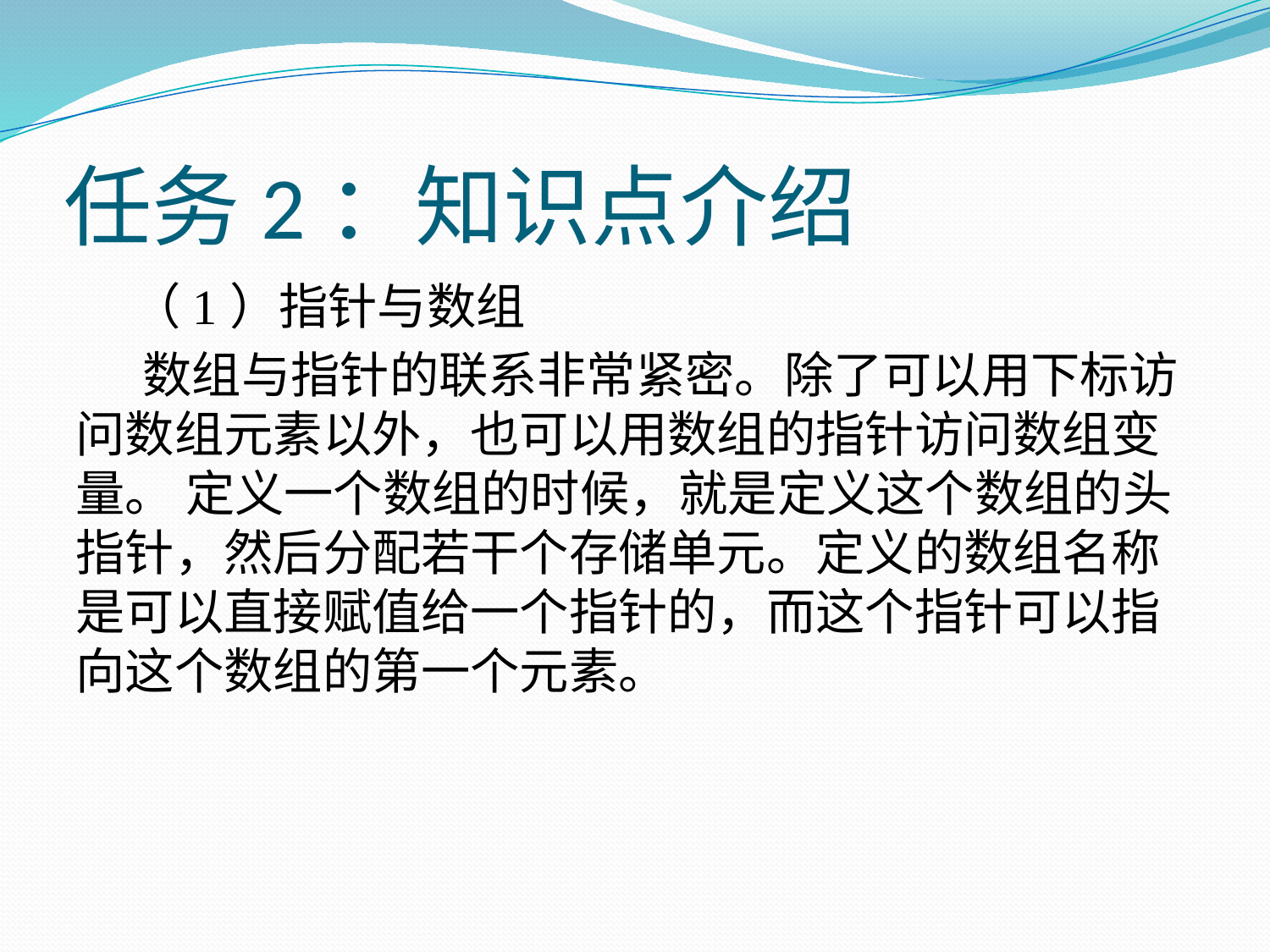

# 任务2：知识点介绍
    （1）指针与数组
     数组与指针的联系非常紧密。除了可以用下标访问数组元素以外，也可以用数组的指针访问数组变量。 定义一个数组的时候，就是定义这个数组的头指针，然后分配若干个存储单元。定义的数组名称是可以直接赋值给一个指针的，而这个指针可以指向这个数组的第一个元素。